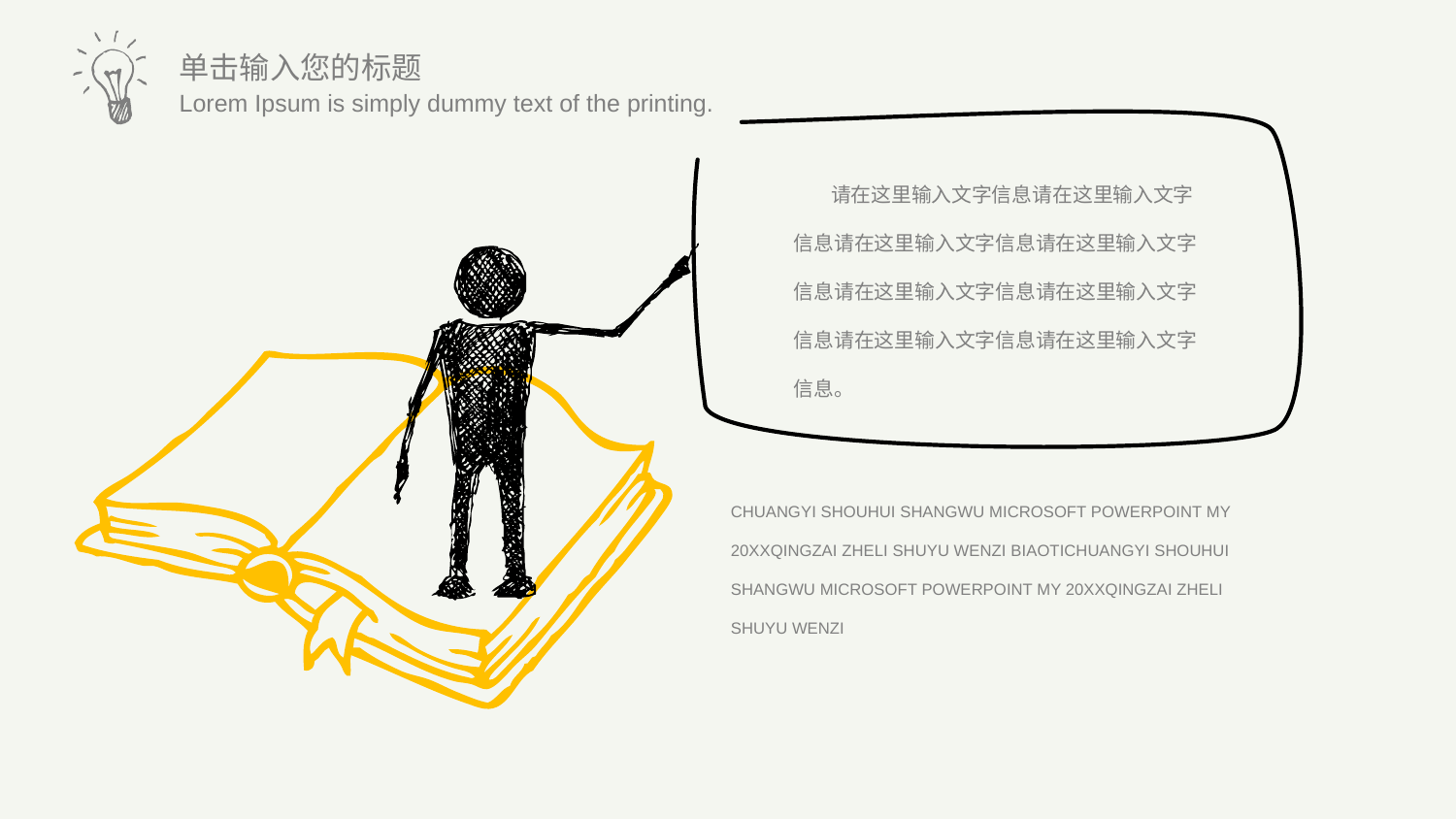

请在这里输入文字信息请在这里输入文字信息请在这里输入文字信息请在这里输入文字信息请在这里输入文字信息请在这里输入文字信息请在这里输入文字信息请在这里输入文字信息。

CHUANGYI SHOUHUI SHANGWU MICROSOFT POWERPOINT MY 20XXQINGZAI ZHELI SHUYU WENZI BIAOTICHUANGYI SHOUHUI SHANGWU MICROSOFT POWERPOINT MY 20XXQINGZAI ZHELI SHUYU WENZI